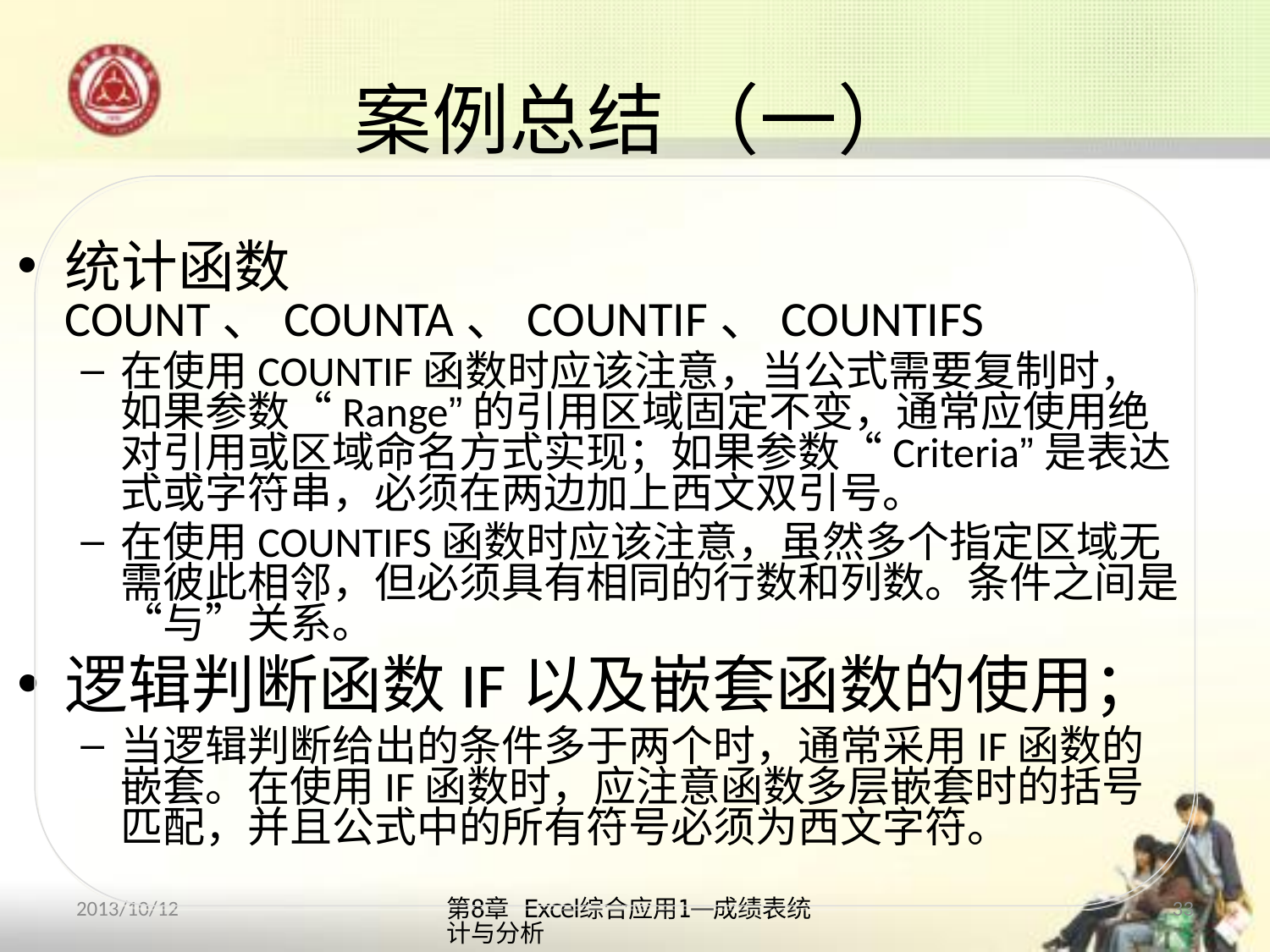

# 案例总结 （一）

统计函数COUNT、COUNTA、COUNTIF、COUNTIFS
在使用COUNTIF函数时应该注意，当公式需要复制时，如果参数“Range”的引用区域固定不变，通常应使用绝对引用或区域命名方式实现；如果参数“Criteria”是表达式或字符串，必须在两边加上西文双引号。
在使用COUNTIFS函数时应该注意，虽然多个指定区域无需彼此相邻，但必须具有相同的行数和列数。条件之间是“与”关系。
逻辑判断函数IF以及嵌套函数的使用；
当逻辑判断给出的条件多于两个时，通常采用IF函数的嵌套。在使用IF函数时，应注意函数多层嵌套时的括号匹配，并且公式中的所有符号必须为西文字符。
第8章  Excel综合应用1—成绩表统计与分析
33
2013/10/12